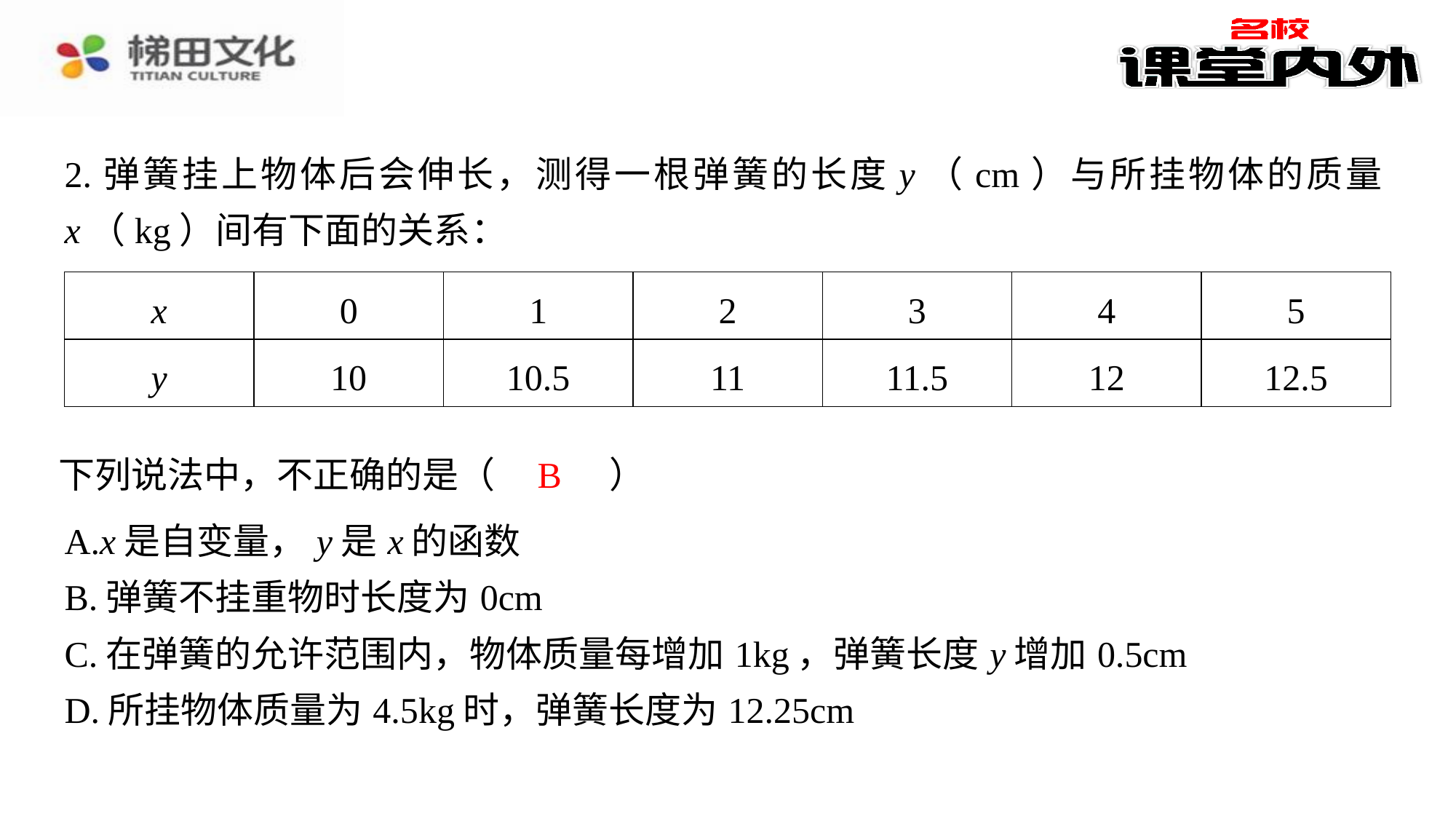

2.弹簧挂上物体后会伸长，测得一根弹簧的长度y（cm）与所挂物体的质量x（kg）间有下面的关系：
| x | 0 | 1 | 2 | 3 | 4 | 5 |
| --- | --- | --- | --- | --- | --- | --- |
| y | 10 | 10.5 | 11 | 11.5 | 12 | 12.5 |
B
下列说法中，不正确的是（　B　）
| A.x是自变量，y是x的函数 |
| --- |
| B.弹簧不挂重物时长度为0cm |
| C.在弹簧的允许范围内，物体质量每增加1kg，弹簧长度y增加0.5cm |
| D.所挂物体质量为4.5kg时，弹簧长度为12.25cm |